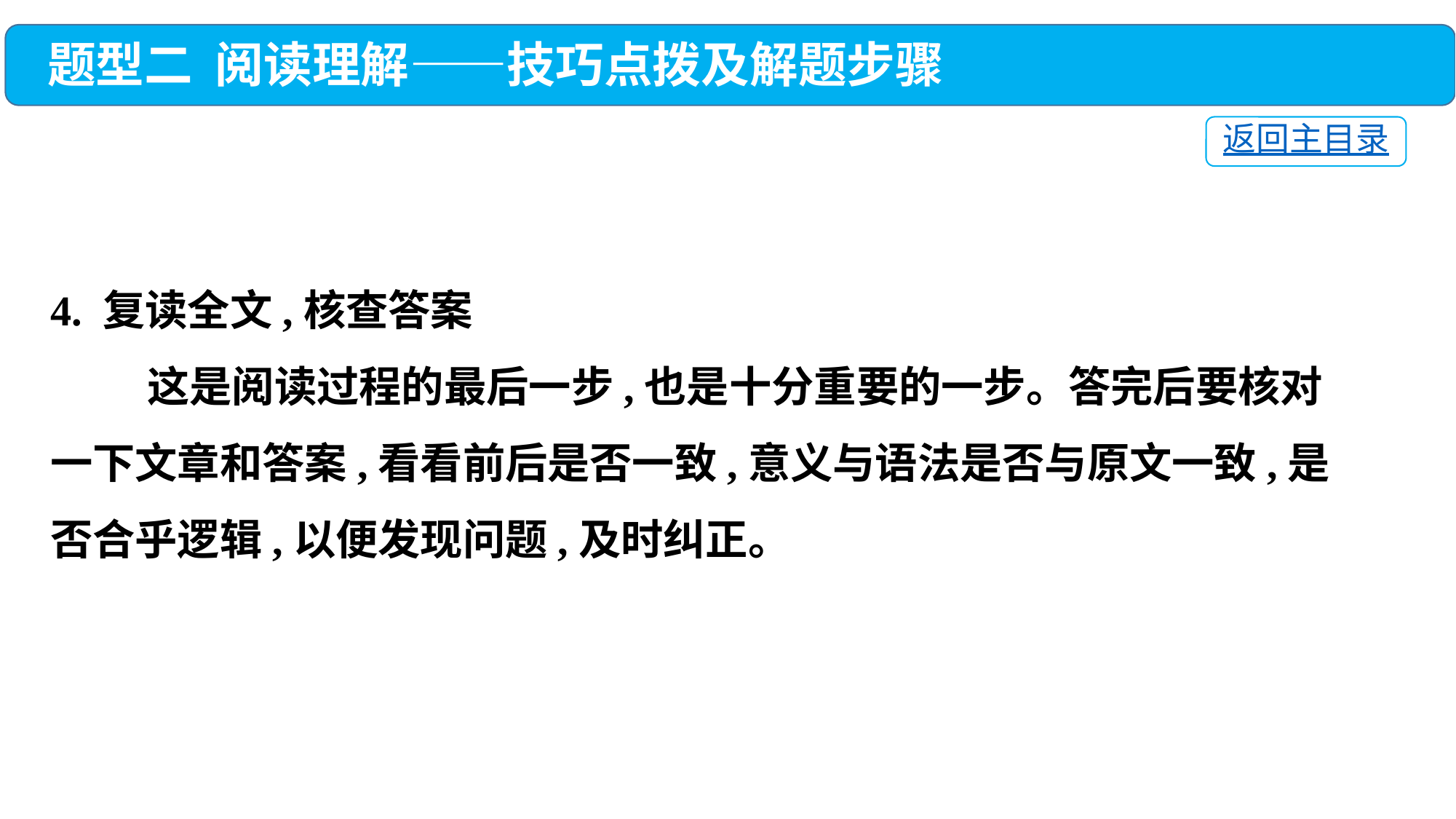

题型二  阅读理解——技巧点拨及解题步骤
返回主目录
4. 复读全文,核查答案
         这是阅读过程的最后一步,也是十分重要的一步。答完后要核对一下文章和答案,看看前后是否一致,意义与语法是否与原文一致,是否合乎逻辑,以便发现问题,及时纠正。